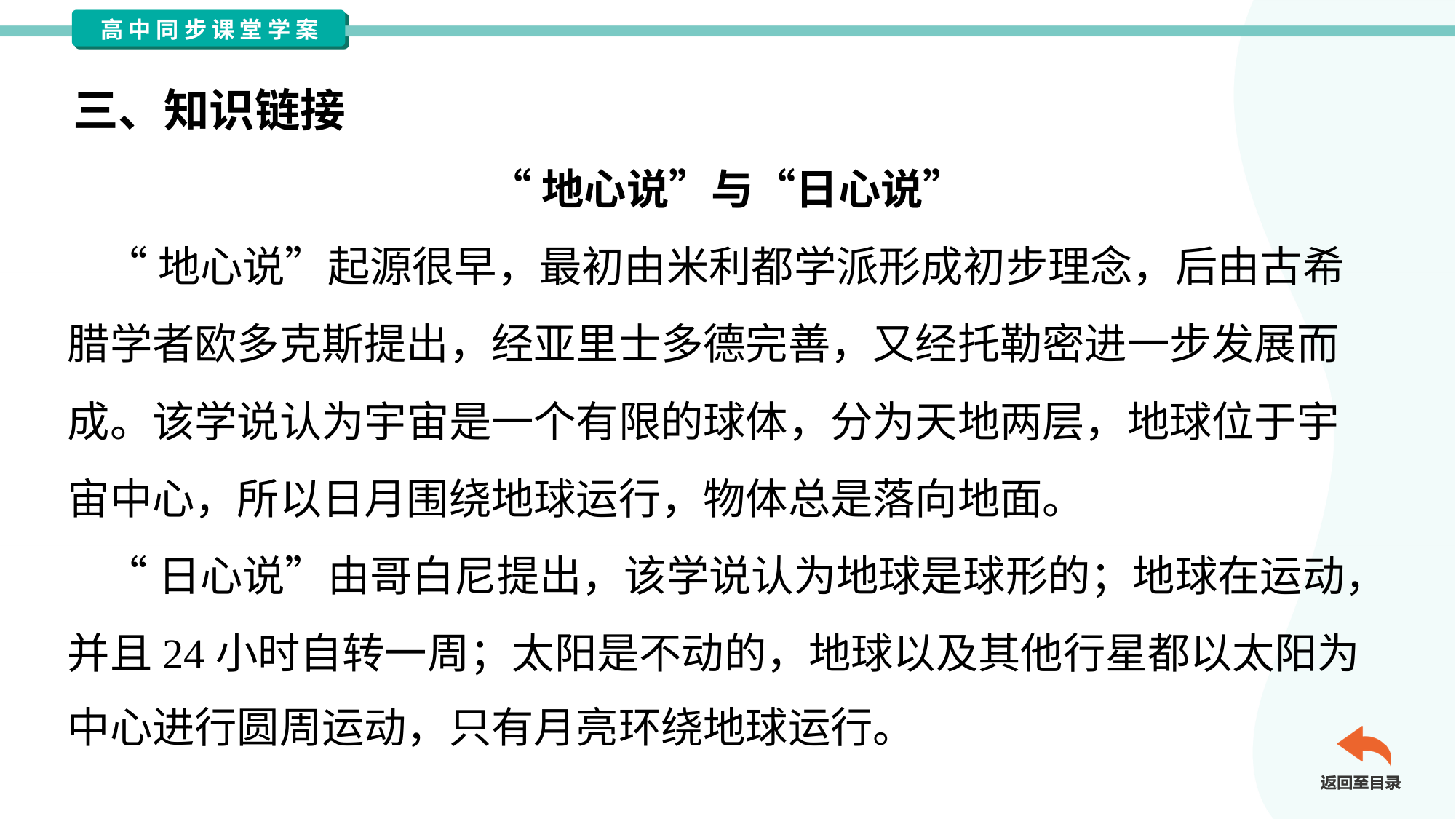

三、知识链接
“地心说”与“日心说”
    “地心说”起源很早，最初由米利都学派形成初步理念，后由古希
腊学者欧多克斯提出，经亚里士多德完善，又经托勒密进一步发展而
成。该学说认为宇宙是一个有限的球体，分为天地两层，地球位于宇
宙中心，所以日月围绕地球运行，物体总是落向地面。
    “日心说”由哥白尼提出，该学说认为地球是球形的；地球在运动，
并且24小时自转一周；太阳是不动的，地球以及其他行星都以太阳为
中心进行圆周运动，只有月亮环绕地球运行。